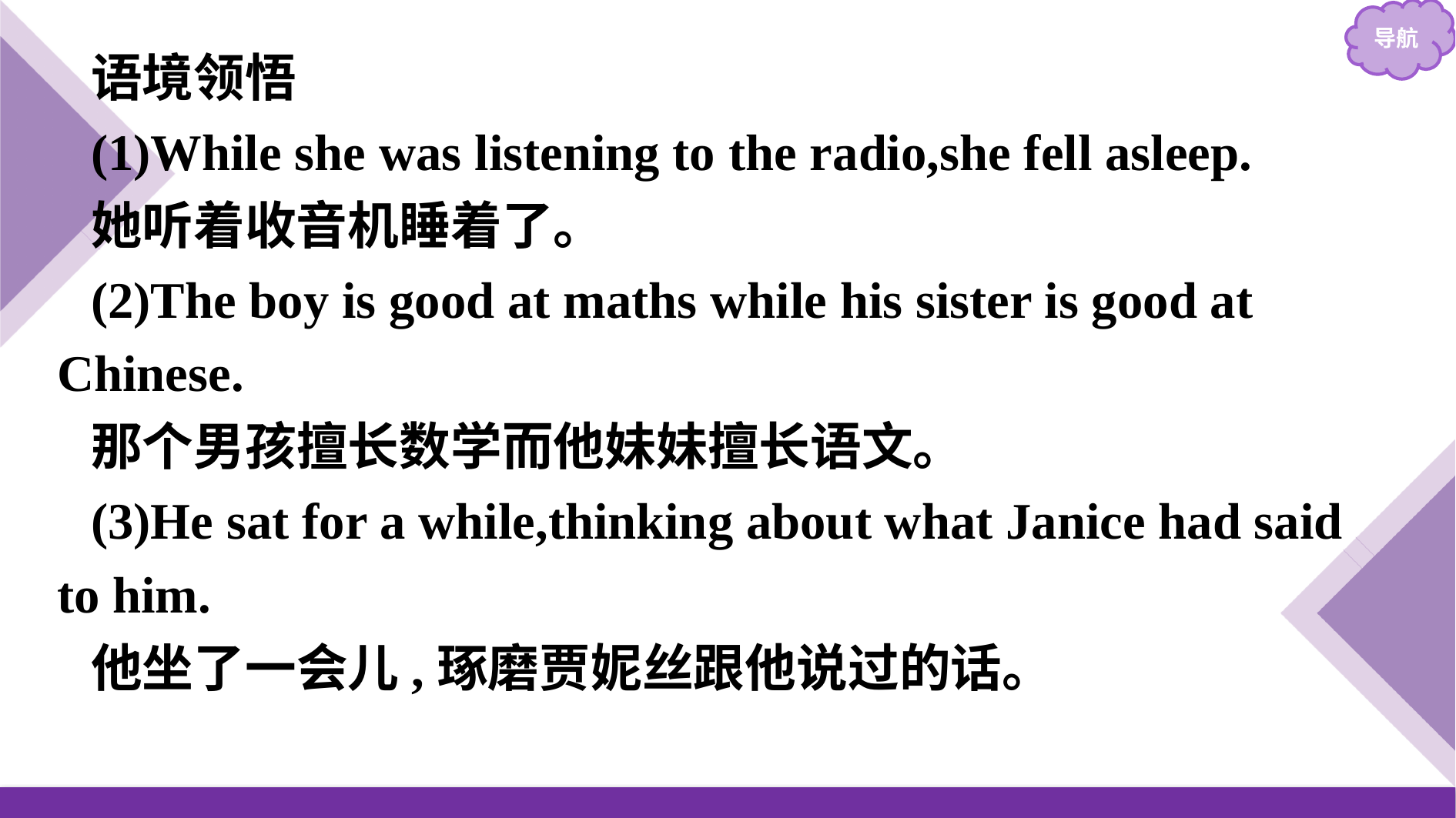

语境领悟
(1)While she was listening to the radio,she fell asleep.
她听着收音机睡着了。
(2)The boy is good at maths while his sister is good at Chinese.
那个男孩擅长数学而他妹妹擅长语文。
(3)He sat for a while,thinking about what Janice had said to him.
他坐了一会儿,琢磨贾妮丝跟他说过的话。